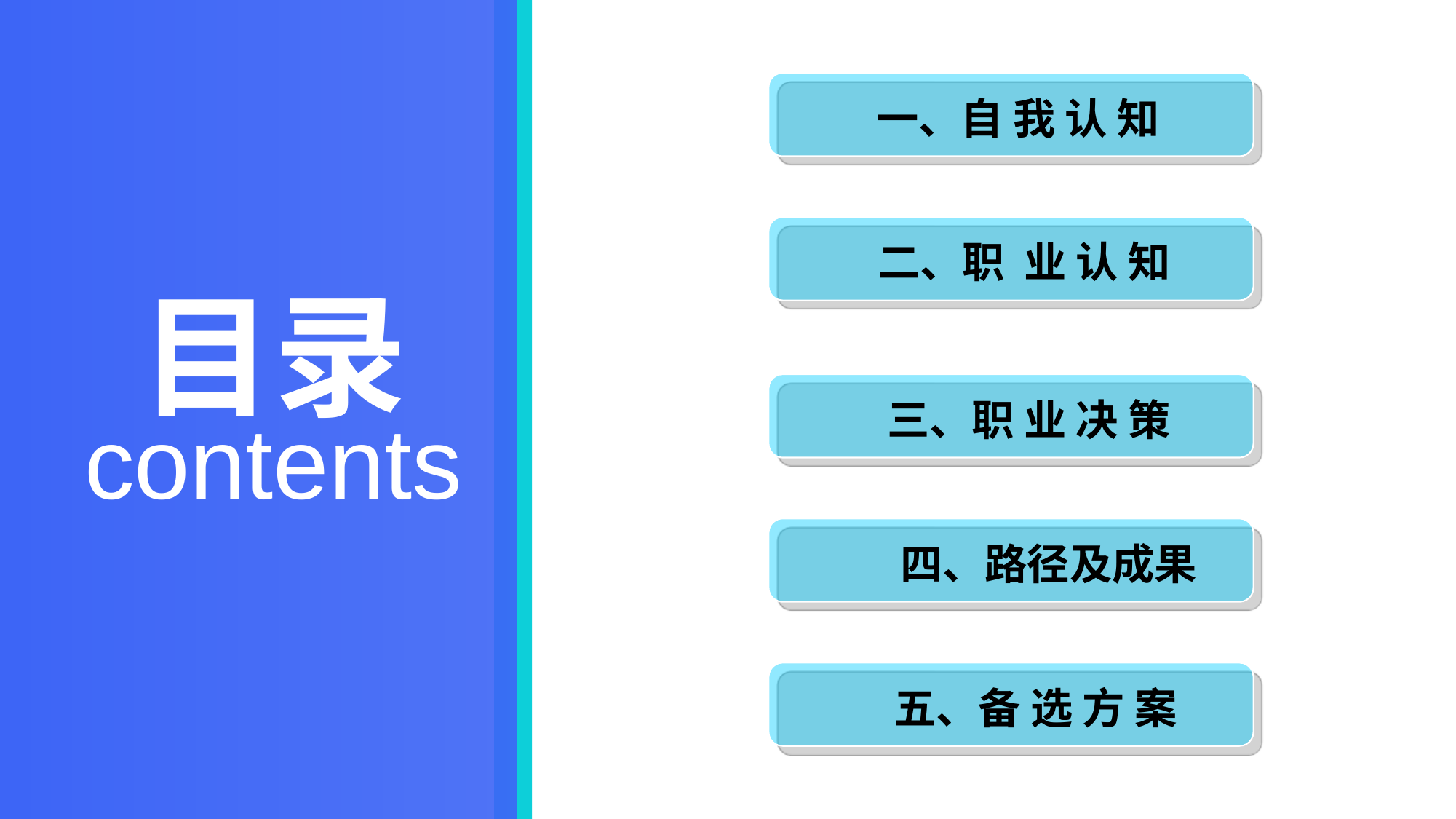

一、自 我 认 知

二、职  业 认 知

三、职 业 决 策

四、路径及成果

五、备 选 方 案
目录
contents